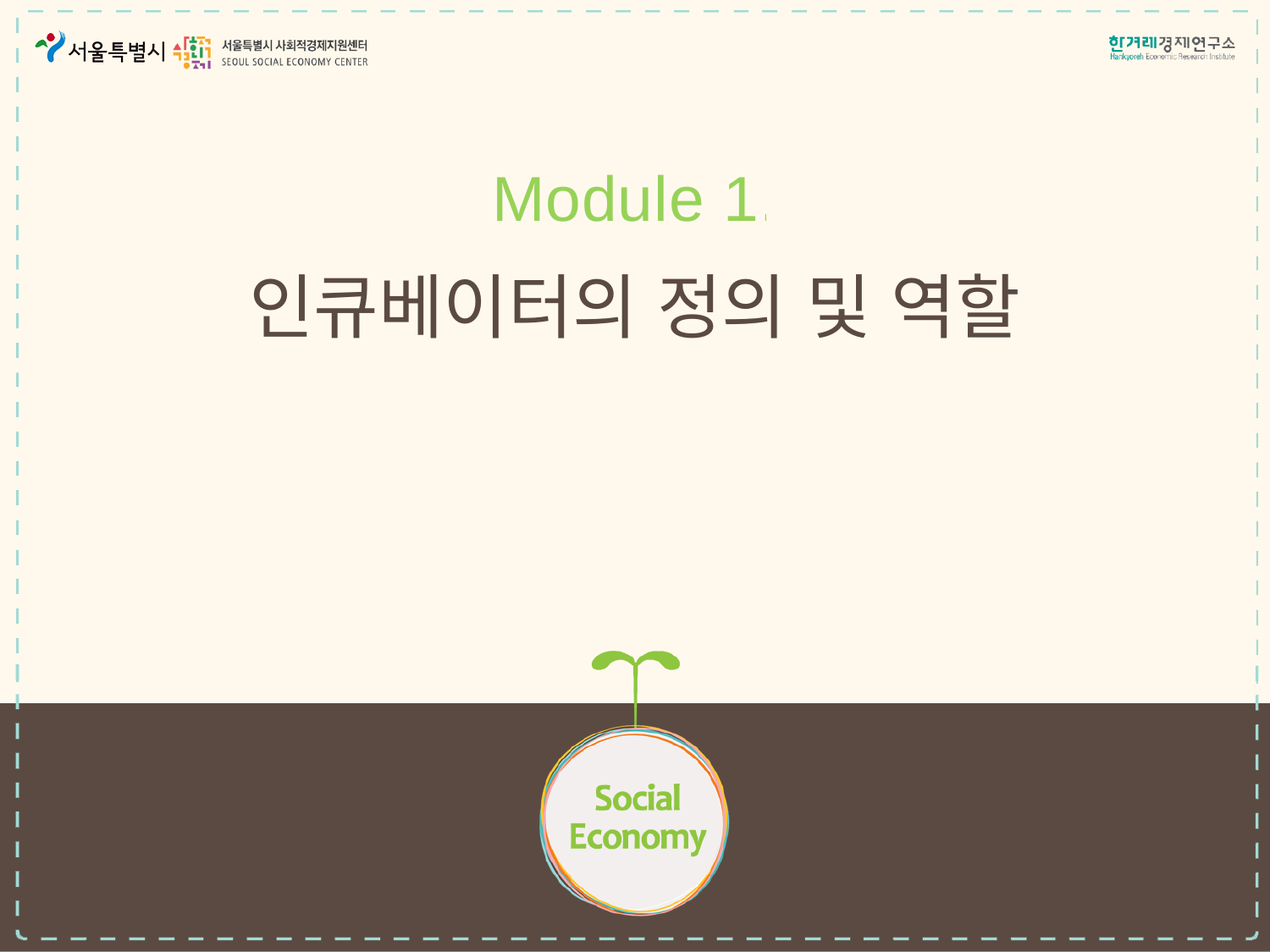

Module 1.
# 인큐베이터의 정의 및 역할